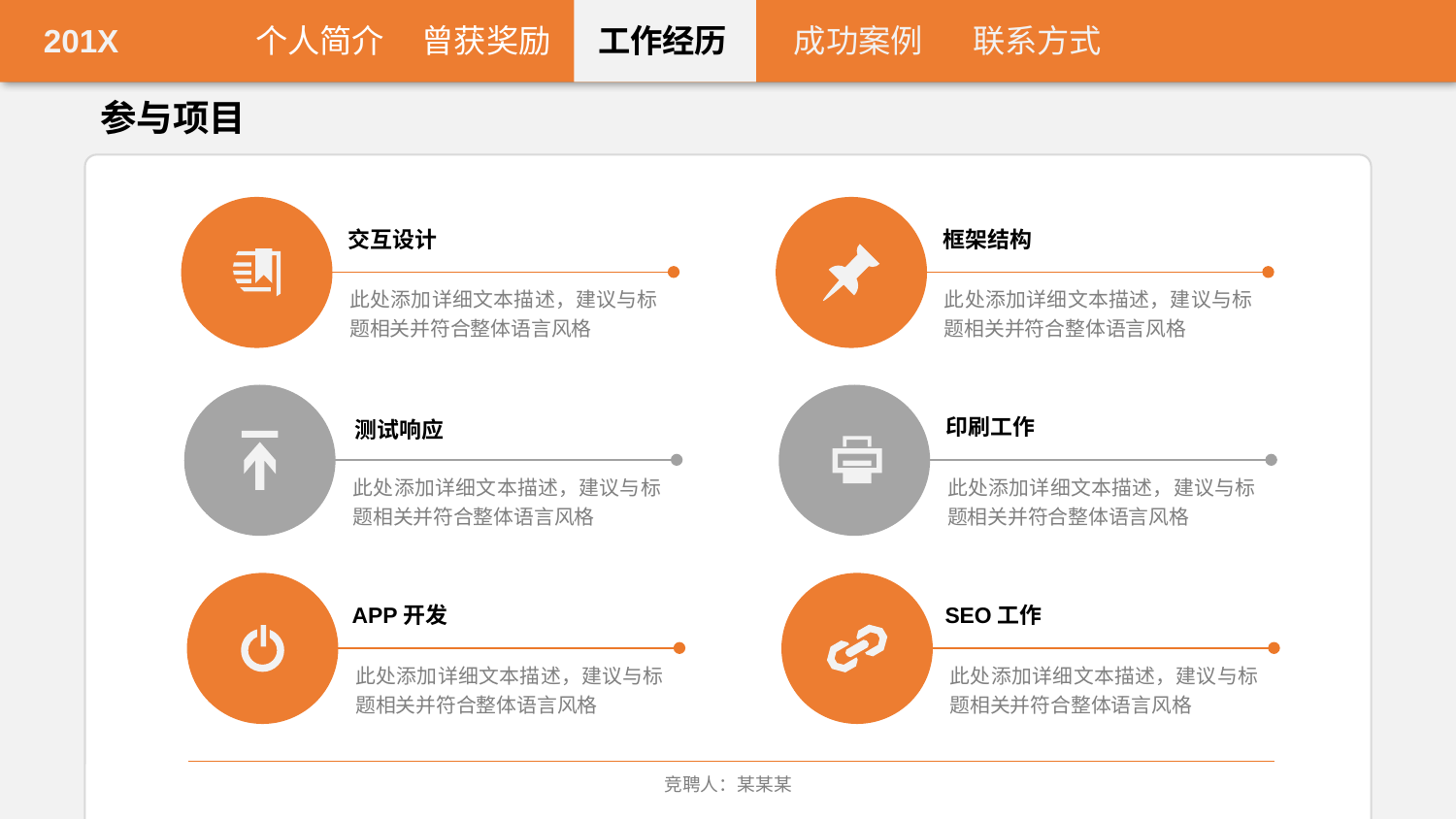

201X
个人简介
工作经历
成功案例
联系方式
曾获奖励
参与项目

交互设计
框架结构

此处添加详细文本描述，建议与标题相关并符合整体语言风格
此处添加详细文本描述，建议与标题相关并符合整体语言风格

印刷工作
测试响应

此处添加详细文本描述，建议与标题相关并符合整体语言风格
此处添加详细文本描述，建议与标题相关并符合整体语言风格

APP开发
SEO工作

此处添加详细文本描述，建议与标题相关并符合整体语言风格
此处添加详细文本描述，建议与标题相关并符合整体语言风格
竞聘人：某某某